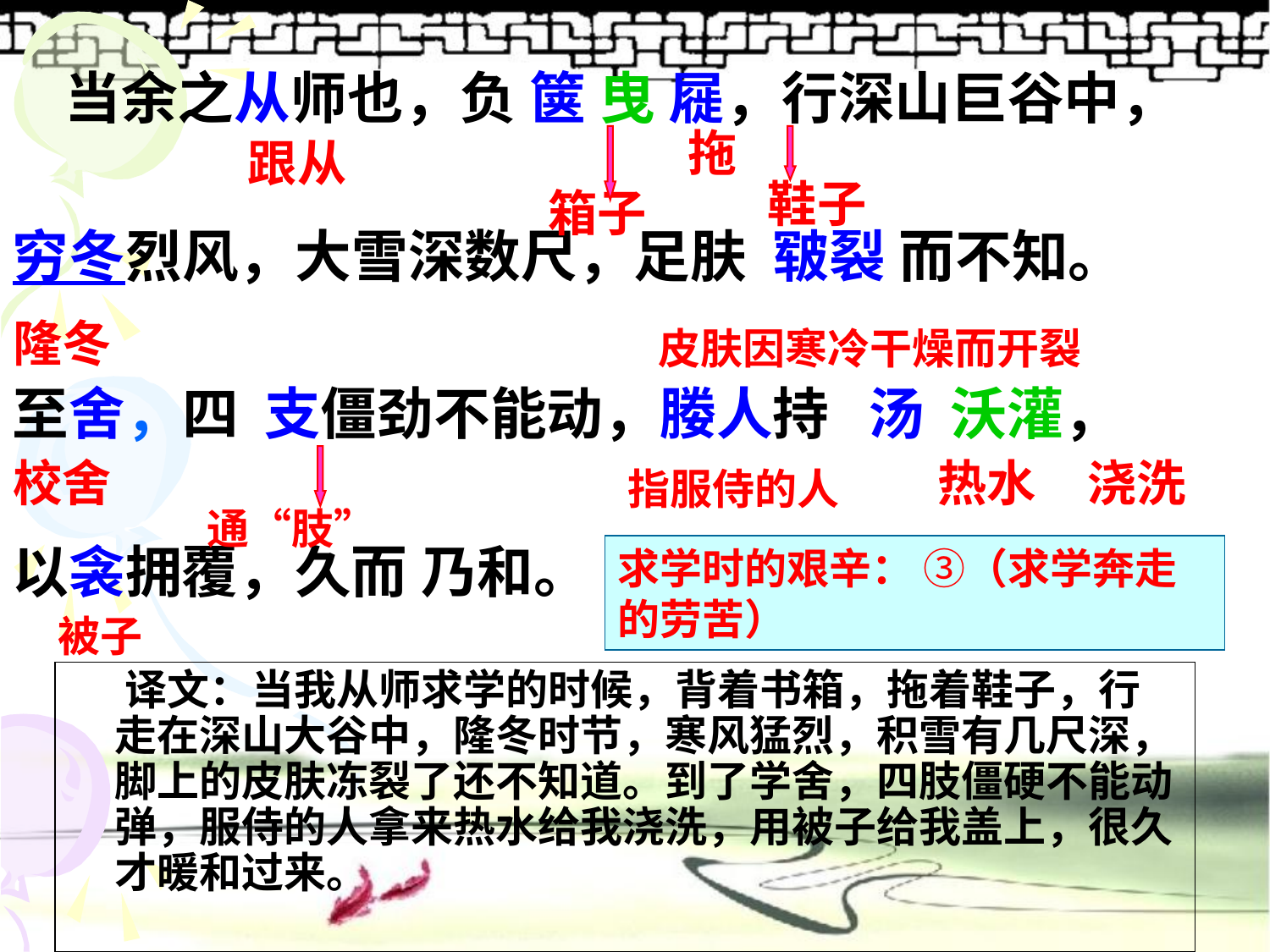

当余之从师也，负 箧 曳 屣，行深山巨谷中，

穷冬烈风，大雪深数尺，足肤  皲裂 而不知。

至舍，四  支僵劲不能动，媵人持   汤  沃灌，

以衾拥覆，久而 乃和。

拖
跟从

鞋子
箱子
隆冬
皮肤因寒冷干燥而开裂
校舍

热水
浇洗
指服侍的人
通“肢”
求学时的艰辛： ③（求学奔走的劳苦）
被子
     译文：当我从师求学的时候，背着书箱，拖着鞋子，行走在深山大谷中，隆冬时节，寒风猛烈，积雪有几尺深，脚上的皮肤冻裂了还不知道。到了学舍，四肢僵硬不能动弹，服侍的人拿来热水给我浇洗，用被子给我盖上，很久才暖和过来。